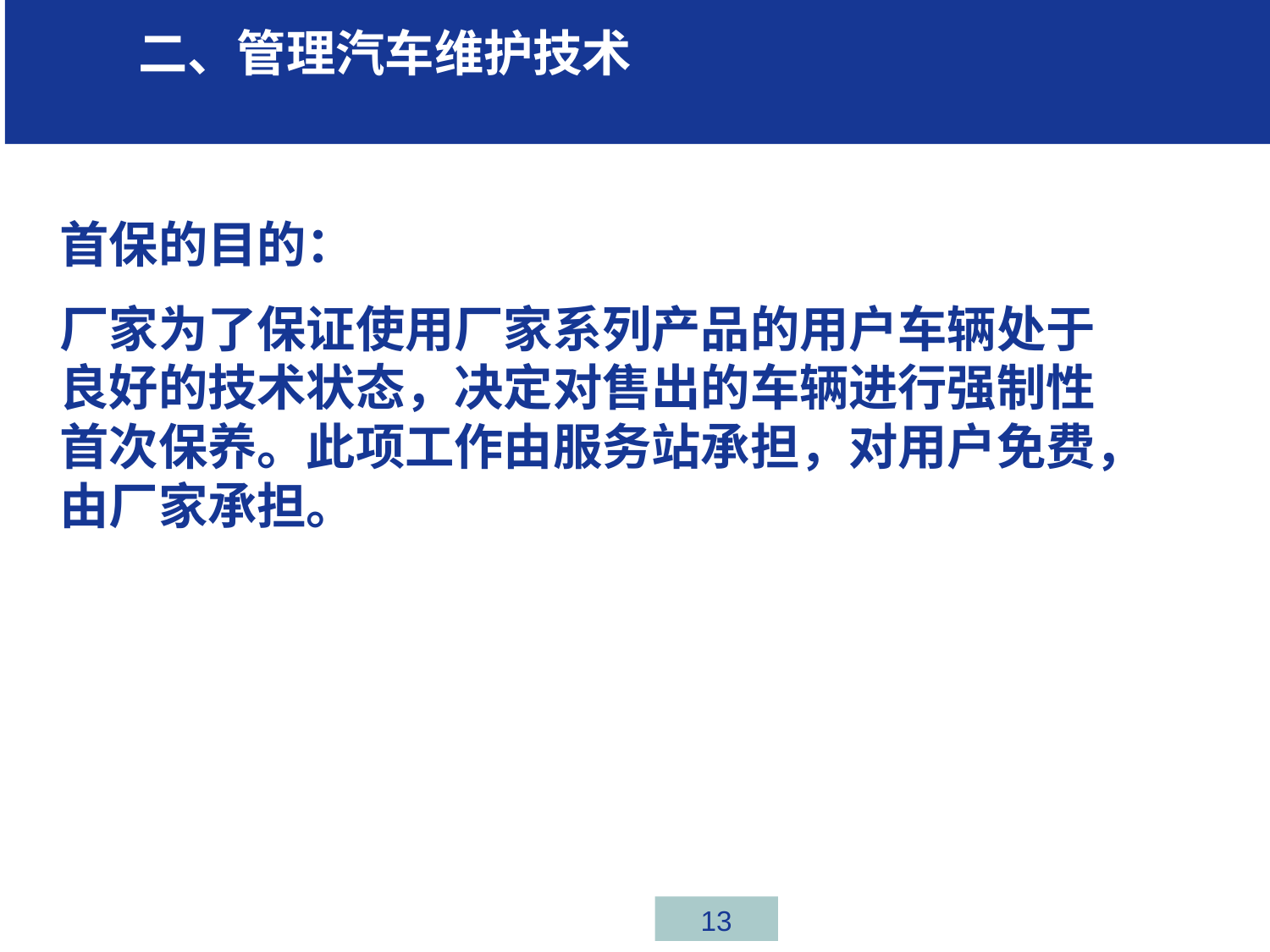

# 首保
学习  二、管理汽车维护技术任务一、汽车行业介绍
首保的目的：
厂家为了保证使用厂家系列产品的用户车辆处于良好的技术状态，决定对售出的车辆进行强制性首次保养。此项工作由服务站承担，对用户免费，由厂家承担。

13